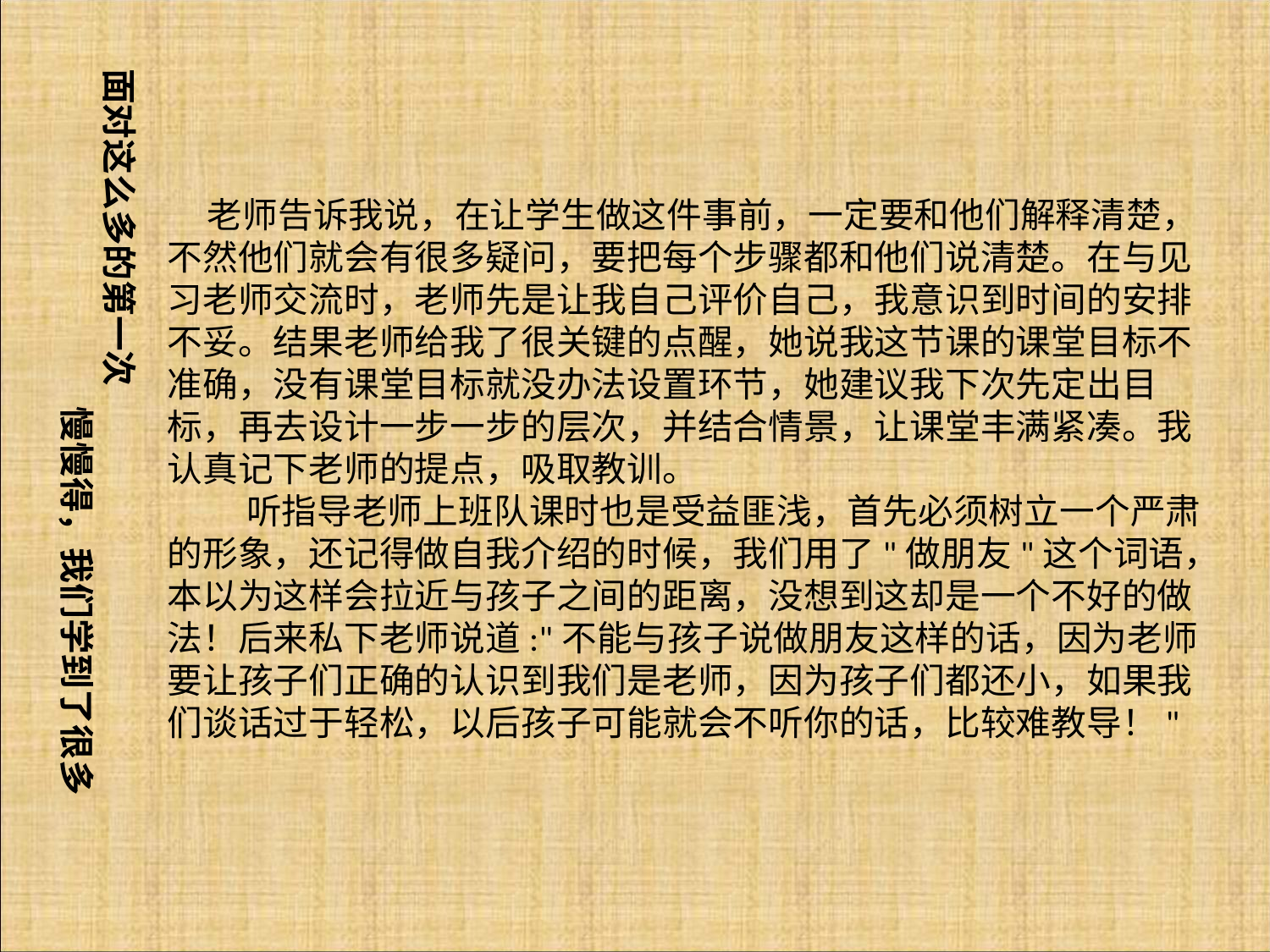

面对这么多的第一次
                                         慢慢得，我们学到了很多
    老师告诉我说，在让学生做这件事前，一定要和他们解释清楚，不然他们就会有很多疑问，要把每个步骤都和他们说清楚。在与见习老师交流时，老师先是让我自己评价自己，我意识到时间的安排不妥。结果老师给我了很关键的点醒，她说我这节课的课堂目标不准确，没有课堂目标就没办法设置环节，她建议我下次先定出目标，再去设计一步一步的层次，并结合情景，让课堂丰满紧凑。我认真记下老师的提点，吸取教训。
         听指导老师上班队课时也是受益匪浅，首先必须树立一个严肃的形象，还记得做自我介绍的时候，我们用了"做朋友"这个词语，本以为这样会拉近与孩子之间的距离，没想到这却是一个不好的做法！后来私下老师说道:"不能与孩子说做朋友这样的话，因为老师要让孩子们正确的认识到我们是老师，因为孩子们都还小，如果我们谈话过于轻松，以后孩子可能就会不听你的话，比较难教导！"